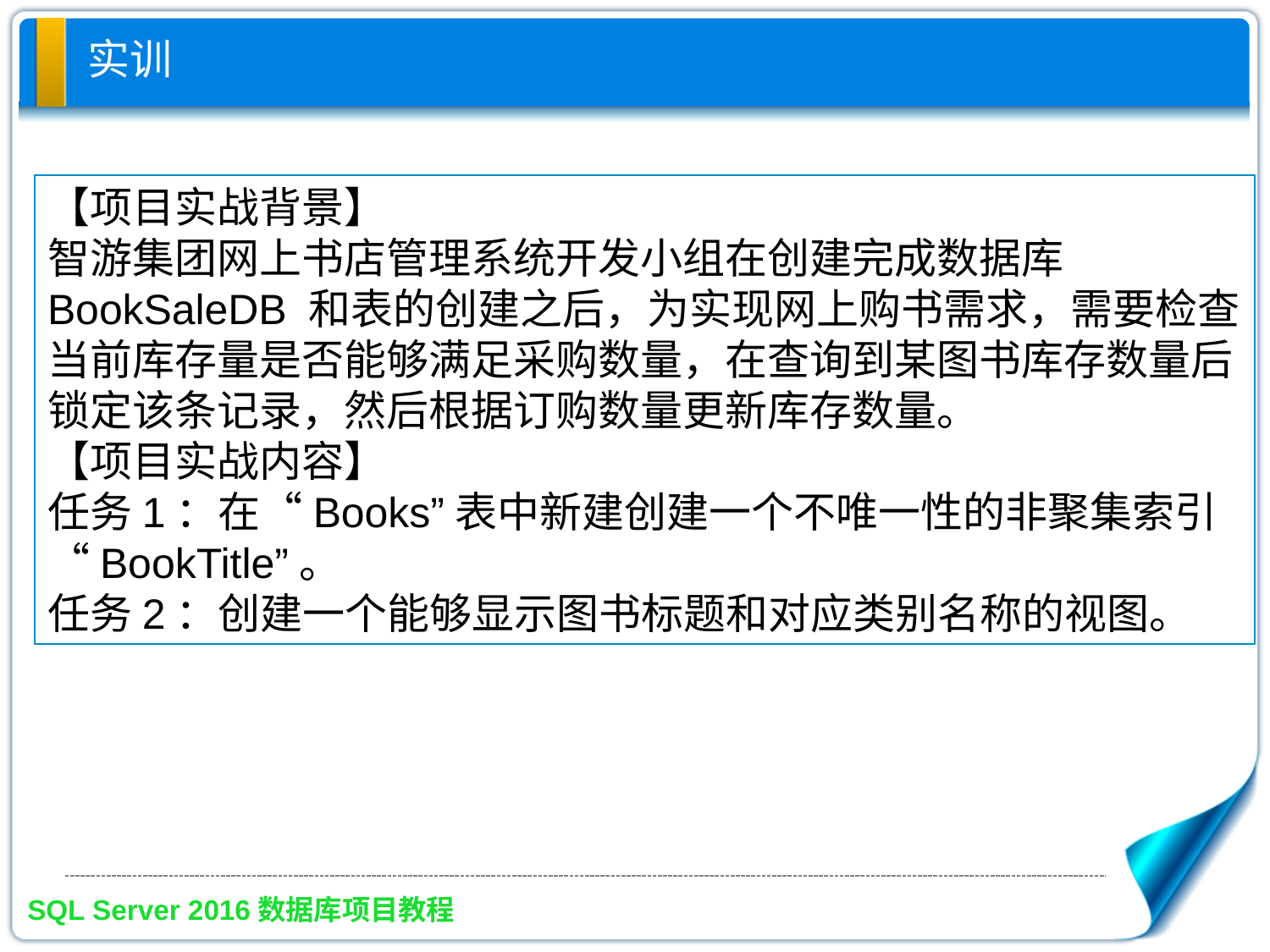

# 实训
【项目实战背景】
智游集团网上书店管理系统开发小组在创建完成数据库BookSaleDB 和表的创建之后，为实现网上购书需求，需要检查当前库存量是否能够满足采购数量，在查询到某图书库存数量后锁定该条记录，然后根据订购数量更新库存数量。
【项目实战内容】
任务1：在“Books”表中新建创建一个不唯一性的非聚集索引“BookTitle”。
任务2：创建一个能够显示图书标题和对应类别名称的视图。